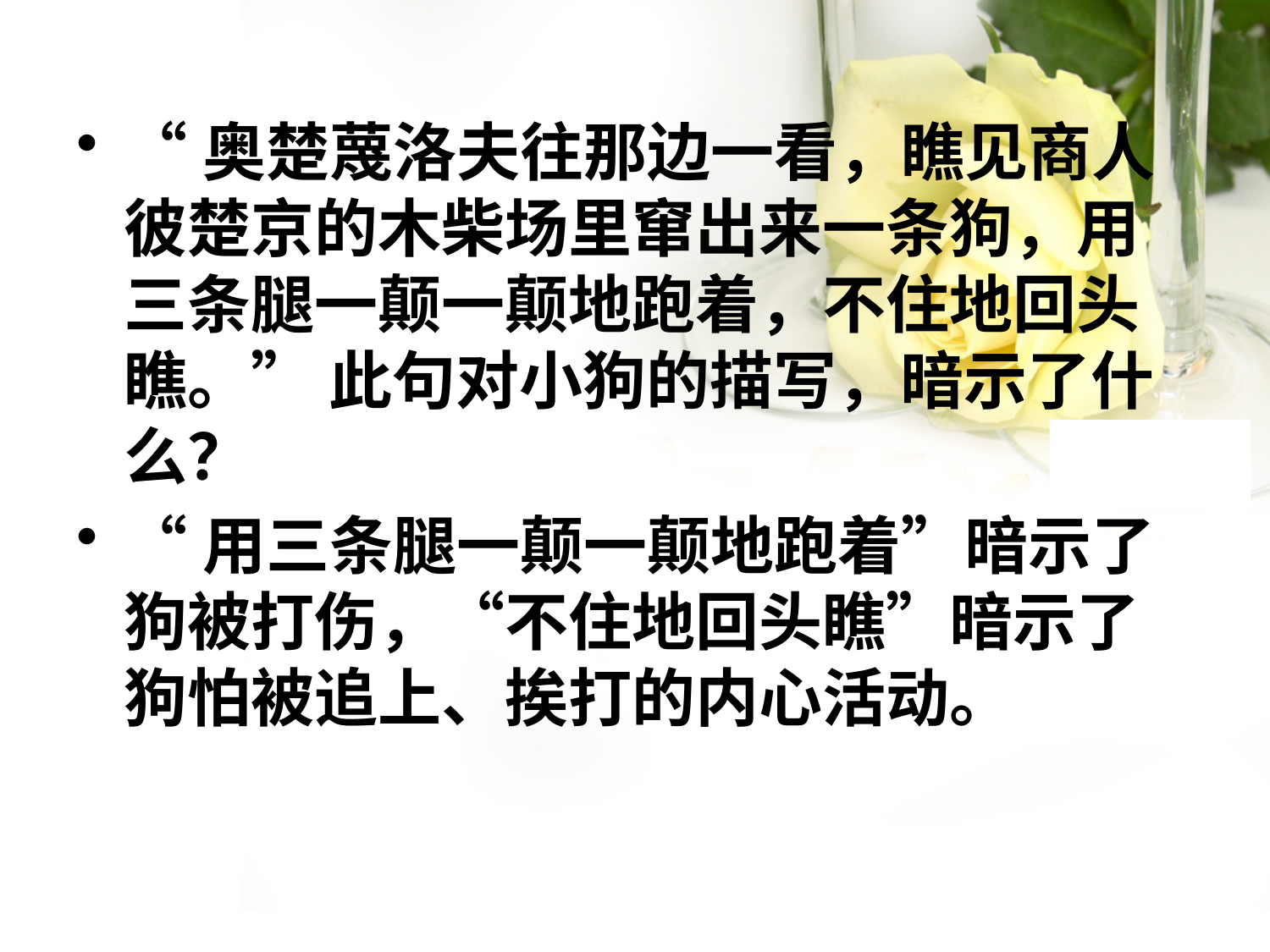

“奥楚蔑洛夫往那边一看，瞧见商人彼楚京的木柴场里窜出来一条狗，用三条腿一颠一颠地跑着，不住地回头瞧。” 此句对小狗的描写，暗示了什么？
“用三条腿一颠一颠地跑着”暗示了狗被打伤，“不住地回头瞧”暗示了狗怕被追上、挨打的内心活动。